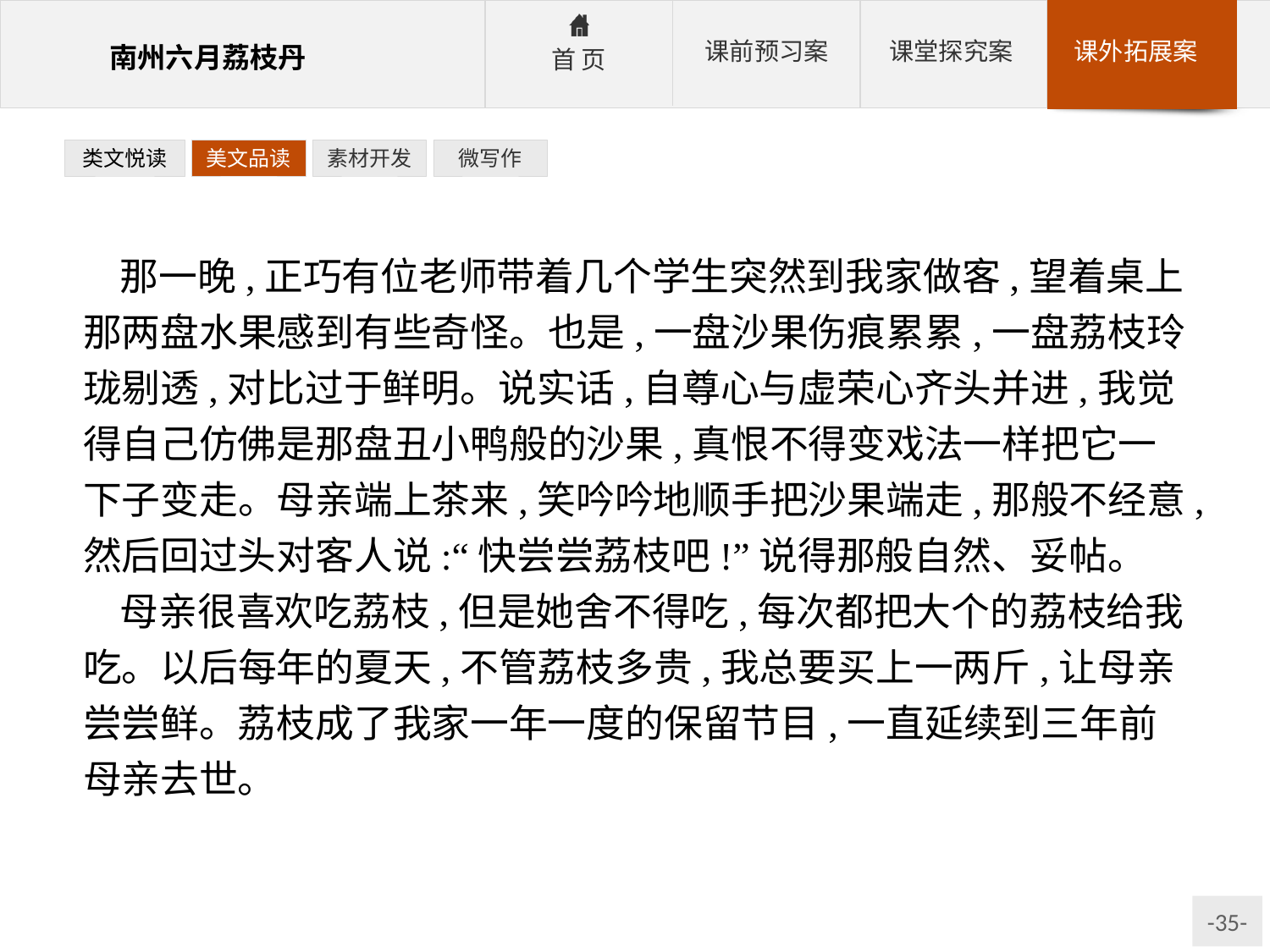

类文悦读
美文品读
素材开发
微写作
那一晚,正巧有位老师带着几个学生突然到我家做客,望着桌上那两盘水果感到有些奇怪。也是,一盘沙果伤痕累累,一盘荔枝玲珑剔透,对比过于鲜明。说实话,自尊心与虚荣心齐头并进,我觉得自己仿佛是那盘丑小鸭般的沙果,真恨不得变戏法一样把它一下子变走。母亲端上茶来,笑吟吟地顺手把沙果端走,那般不经意,然后回过头对客人说:“快尝尝荔枝吧!”说得那般自然、妥帖。
母亲很喜欢吃荔枝,但是她舍不得吃,每次都把大个的荔枝给我吃。以后每年的夏天,不管荔枝多贵,我总要买上一两斤,让母亲尝尝鲜。荔枝成了我家一年一度的保留节目,一直延续到三年前母亲去世。